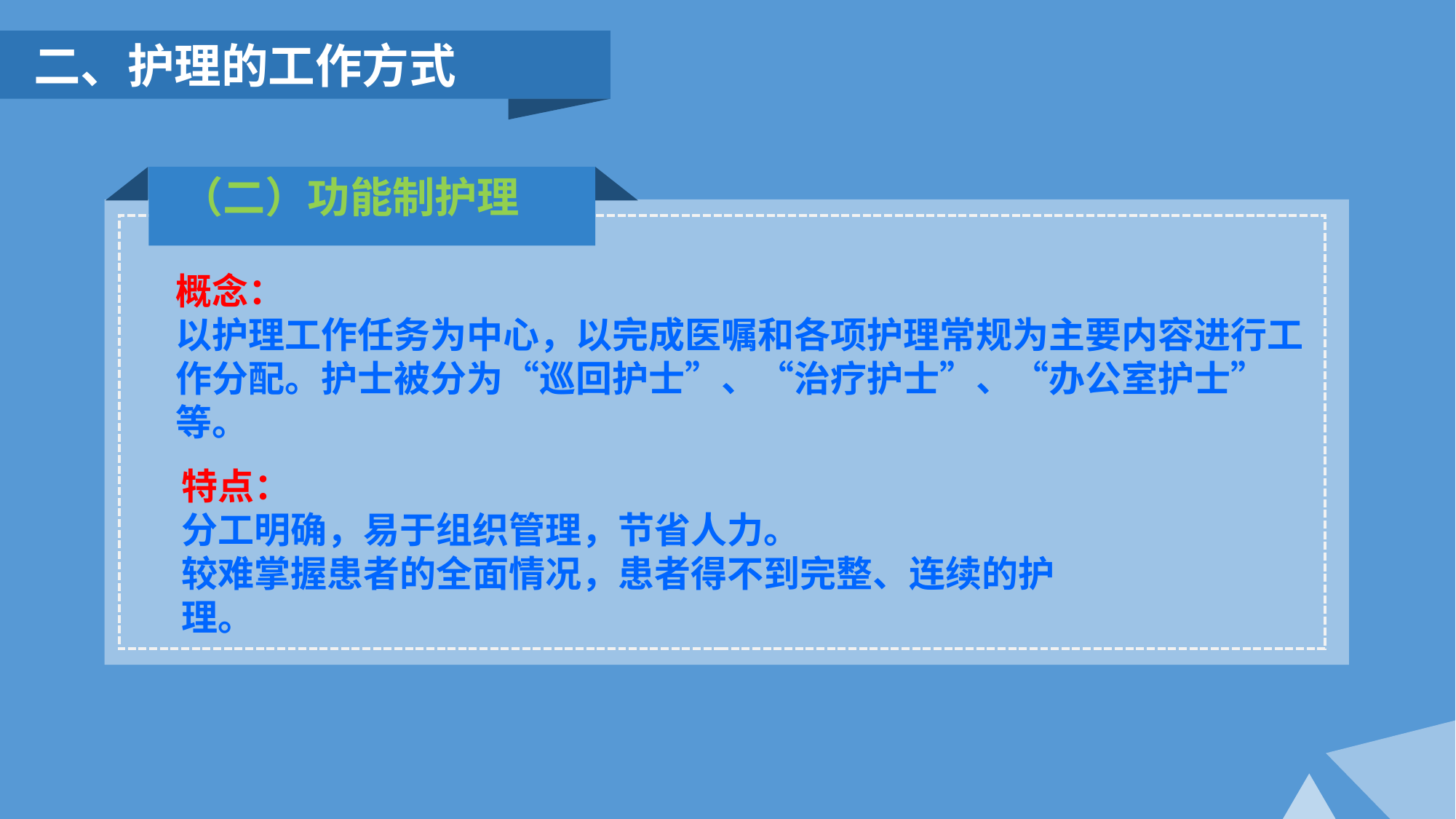

二、护理的工作方式

（二）功能制护理

概念：
以护理工作任务为中心，以完成医嘱和各项护理常规为主要内容进行工作分配。护士被分为“巡回护士”、“治疗护士”、“办公室护士”等。
特点：
分工明确，易于组织管理，节省人力。
较难掌握患者的全面情况，患者得不到完整、连续的护理。